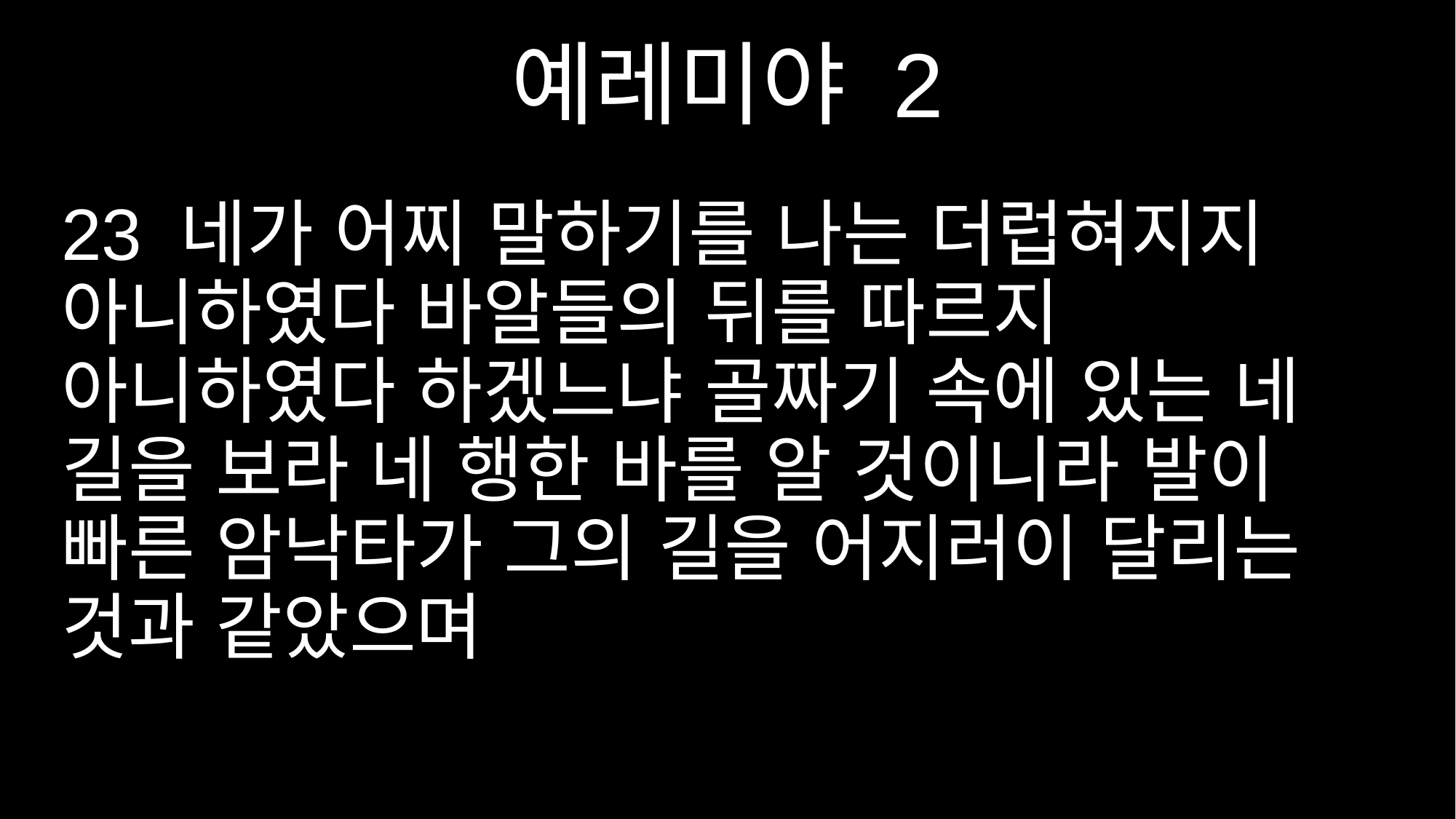

예레미야 2
23 네가 어찌 말하기를 나는 더럽혀지지 아니하였다 바알들의 뒤를 따르지 아니하였다 하겠느냐 골짜기 속에 있는 네 길을 보라 네 행한 바를 알 것이니라 발이 빠른 암낙타가 그의 길을 어지러이 달리는 것과 같았으며